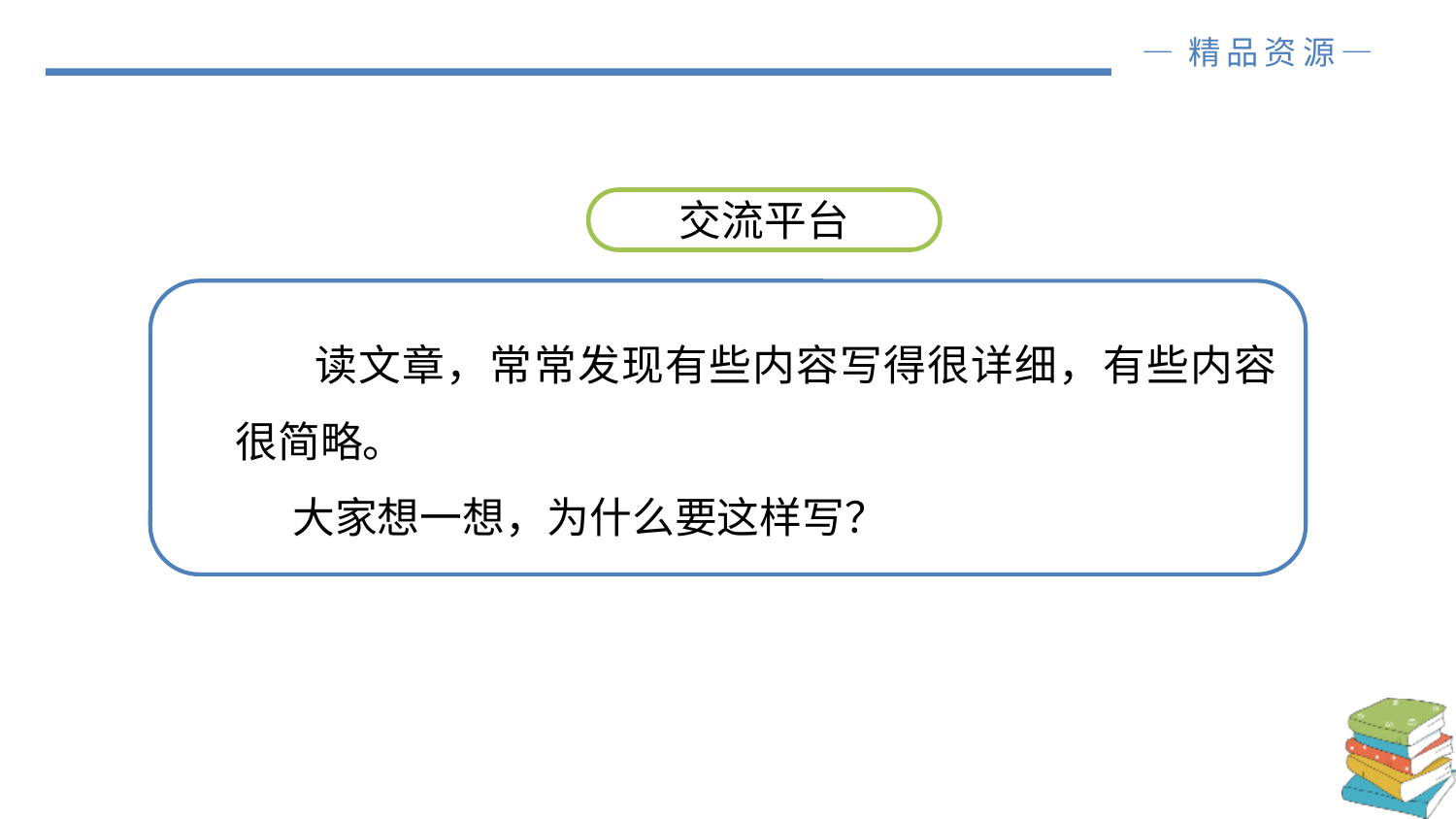

交流平台
 读文章，常常发现有些内容写得很详细，有些内容很简略。
大家想一想，为什么要这样写？